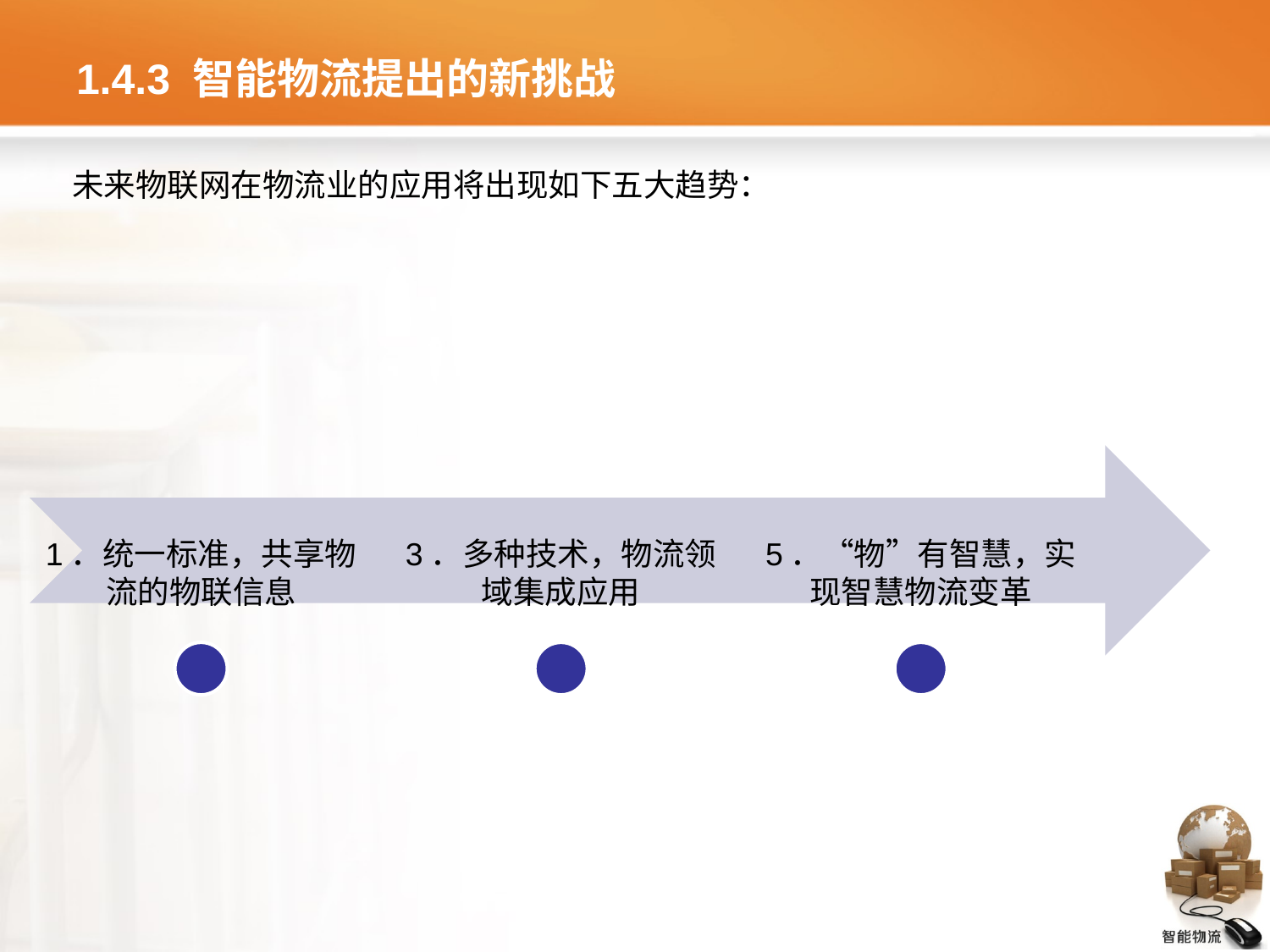

# 1.4.3 智能物流提出的新挑战
未来物联网在物流业的应用将出现如下五大趋势：

1．统一标准，共享物流的物联信息
3．多种技术，物流领域集成应用
5．“物”有智慧，实现智慧物流变革